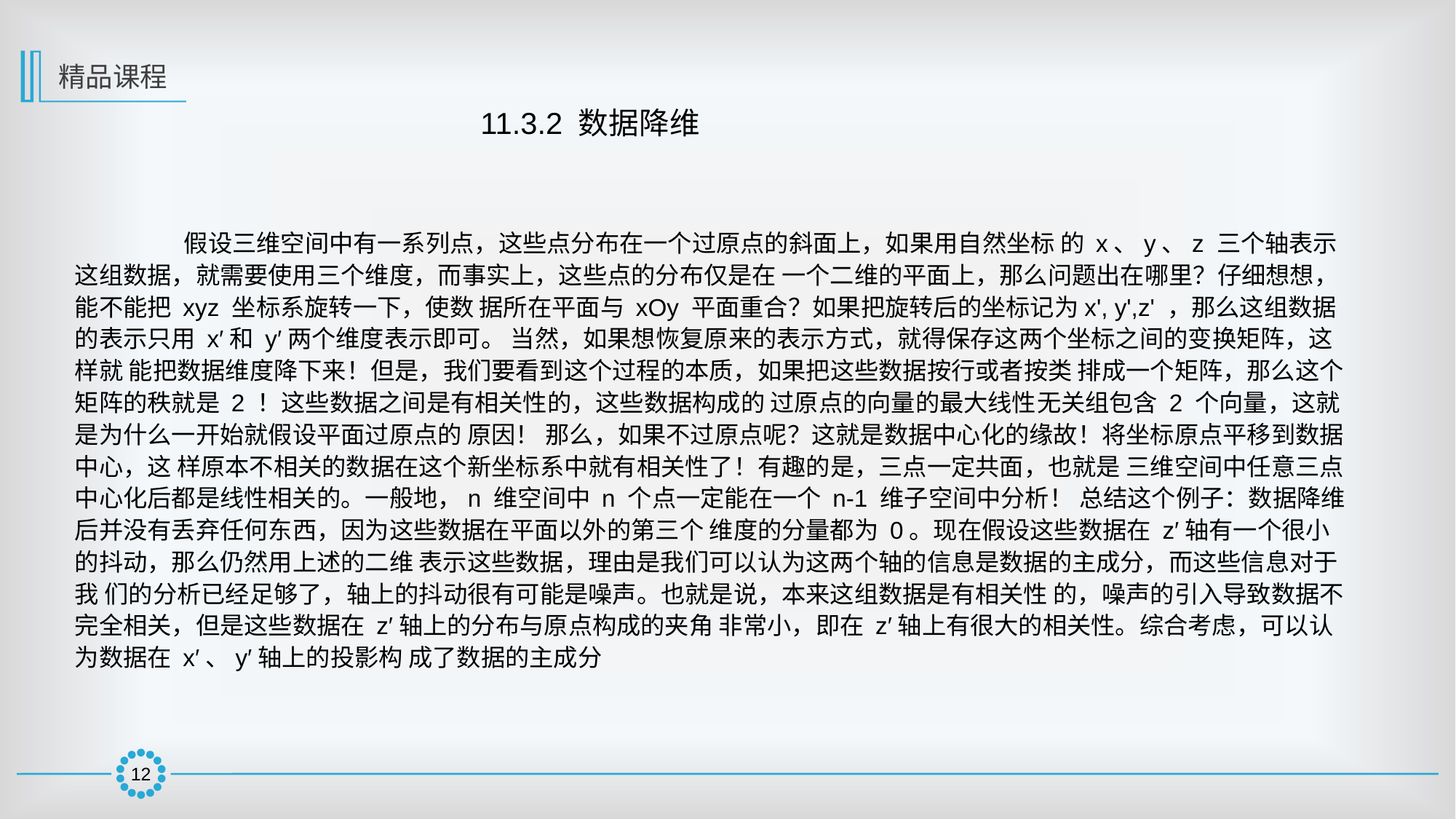

精品课程
11.3.2 数据降维
	假设三维空间中有一系列点，这些点分布在一个过原点的斜面上，如果用自然坐标 的 x、y、z 三个轴表示这组数据，就需要使用三个维度，而事实上，这些点的分布仅是在 一个二维的平面上，那么问题出在哪里？仔细想想，能不能把 xyz 坐标系旋转一下，使数 据所在平面与 xOy 平面重合？如果把旋转后的坐标记为x', y',z' ，那么这组数据的表示只用 x′和 y′两个维度表示即可。 当然，如果想恢复原来的表示方式，就得保存这两个坐标之间的变换矩阵，这样就 能把数据维度降下来！但是，我们要看到这个过程的本质，如果把这些数据按行或者按类 排成一个矩阵，那么这个矩阵的秩就是 2 ！这些数据之间是有相关性的，这些数据构成的 过原点的向量的最大线性无关组包含 2 个向量，这就是为什么一开始就假设平面过原点的 原因！ 那么，如果不过原点呢？这就是数据中心化的缘故！将坐标原点平移到数据中心，这 样原本不相关的数据在这个新坐标系中就有相关性了！有趣的是，三点一定共面，也就是 三维空间中任意三点中心化后都是线性相关的。一般地，n 维空间中 n 个点一定能在一个 n-1 维子空间中分析！ 总结这个例子：数据降维后并没有丢弃任何东西，因为这些数据在平面以外的第三个 维度的分量都为 0。现在假设这些数据在 z′轴有一个很小的抖动，那么仍然用上述的二维 表示这些数据，理由是我们可以认为这两个轴的信息是数据的主成分，而这些信息对于我 们的分析已经足够了，轴上的抖动很有可能是噪声。也就是说，本来这组数据是有相关性 的，噪声的引入导致数据不完全相关，但是这些数据在 z′轴上的分布与原点构成的夹角 非常小，即在 z′轴上有很大的相关性。综合考虑，可以认为数据在 x′、y′轴上的投影构 成了数据的主成分

12